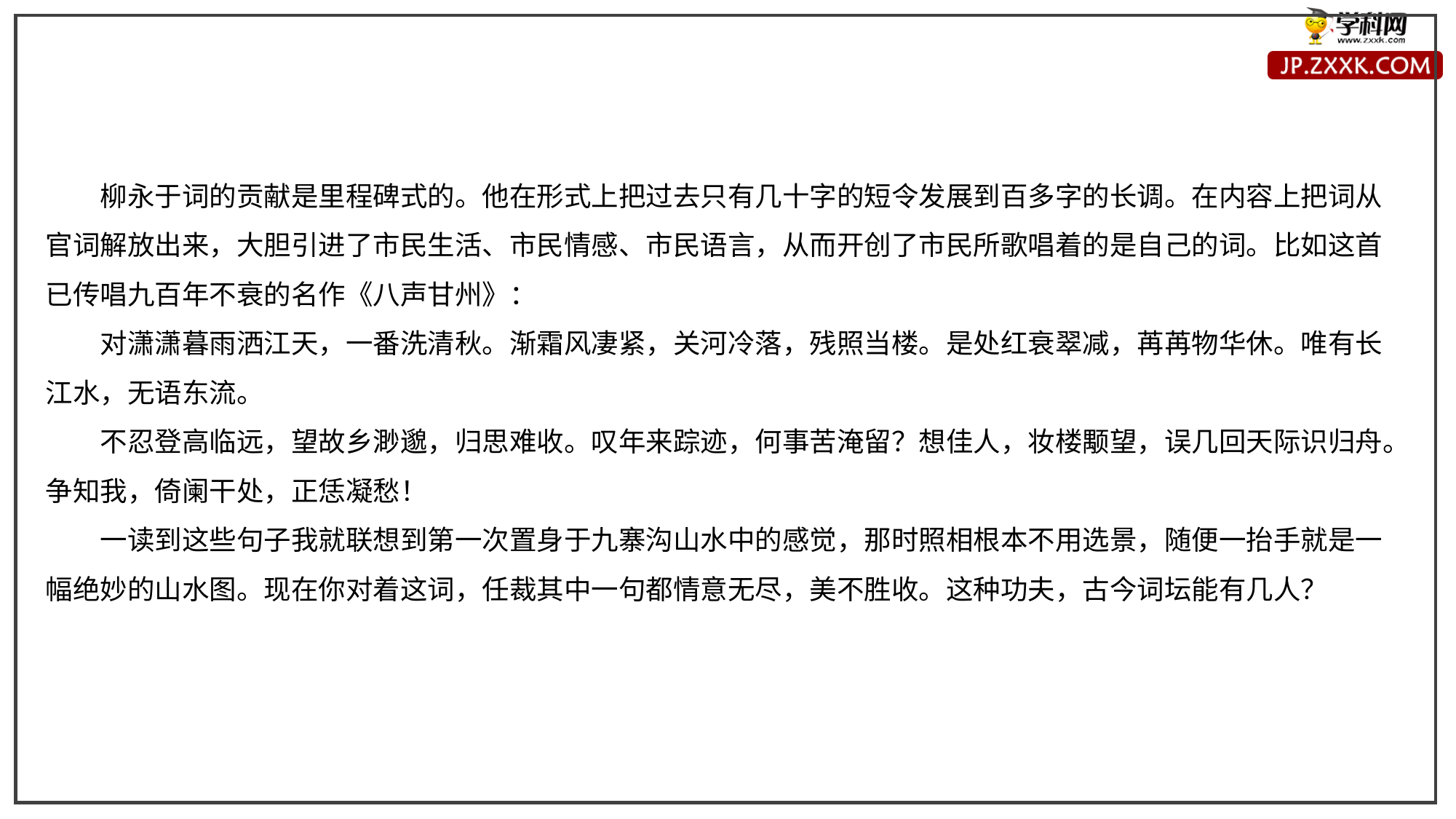

柳永于词的贡献是里程碑式的。他在形式上把过去只有几十字的短令发展到百多字的长调。在内容上把词从官词解放出来，大胆引进了市民生活、市民情感、市民语言，从而开创了市民所歌唱着的是自己的词。比如这首已传唱九百年不衰的名作《八声甘州》：
对潇潇暮雨洒江天，一番洗清秋。渐霜风凄紧，关河冷落，残照当楼。是处红衰翠减，苒苒物华休。唯有长江水，无语东流。
不忍登高临远，望故乡渺邈，归思难收。叹年来踪迹，何事苦淹留？想佳人，妆楼颙望，误几回天际识归舟。争知我，倚阑干处，正恁凝愁！
一读到这些句子我就联想到第一次置身于九寨沟山水中的感觉，那时照相根本不用选景，随便一抬手就是一幅绝妙的山水图。现在你对着这词，任裁其中一句都情意无尽，美不胜收。这种功夫，古今词坛能有几人？